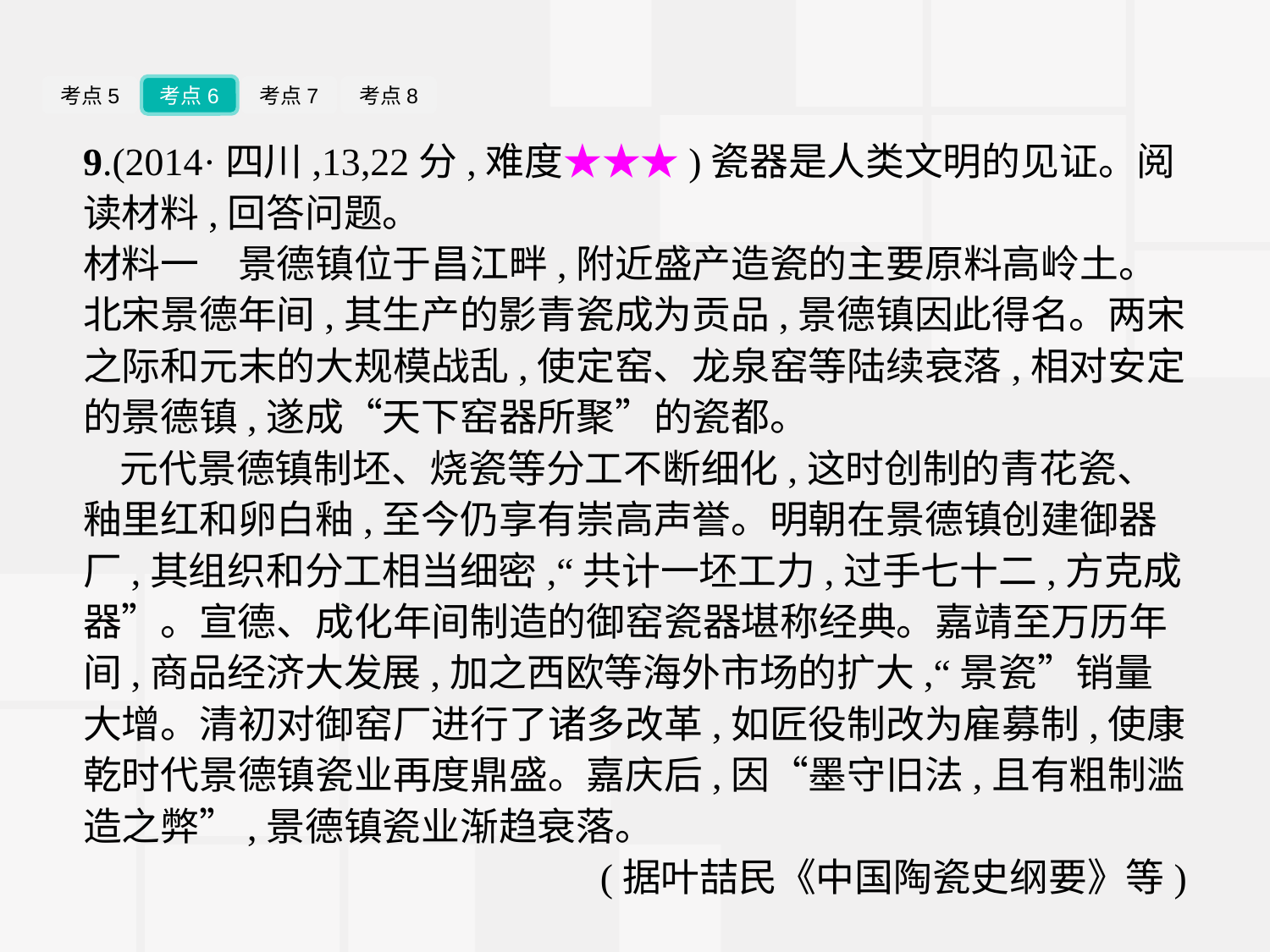

考点5
考点6
考点7
考点8
9.(2014·四川,13,22分,难度★★★)瓷器是人类文明的见证。阅读材料,回答问题。
材料一　景德镇位于昌江畔,附近盛产造瓷的主要原料高岭土。北宋景德年间,其生产的影青瓷成为贡品,景德镇因此得名。两宋之际和元末的大规模战乱,使定窑、龙泉窑等陆续衰落,相对安定的景德镇,遂成“天下窑器所聚”的瓷都。
元代景德镇制坯、烧瓷等分工不断细化,这时创制的青花瓷、釉里红和卵白釉,至今仍享有崇高声誉。明朝在景德镇创建御器厂,其组织和分工相当细密,“共计一坯工力,过手七十二,方克成器”。宣德、成化年间制造的御窑瓷器堪称经典。嘉靖至万历年间,商品经济大发展,加之西欧等海外市场的扩大,“景瓷”销量大增。清初对御窑厂进行了诸多改革,如匠役制改为雇募制,使康乾时代景德镇瓷业再度鼎盛。嘉庆后,因“墨守旧法,且有粗制滥造之弊”,景德镇瓷业渐趋衰落。
(据叶喆民《中国陶瓷史纲要》等)